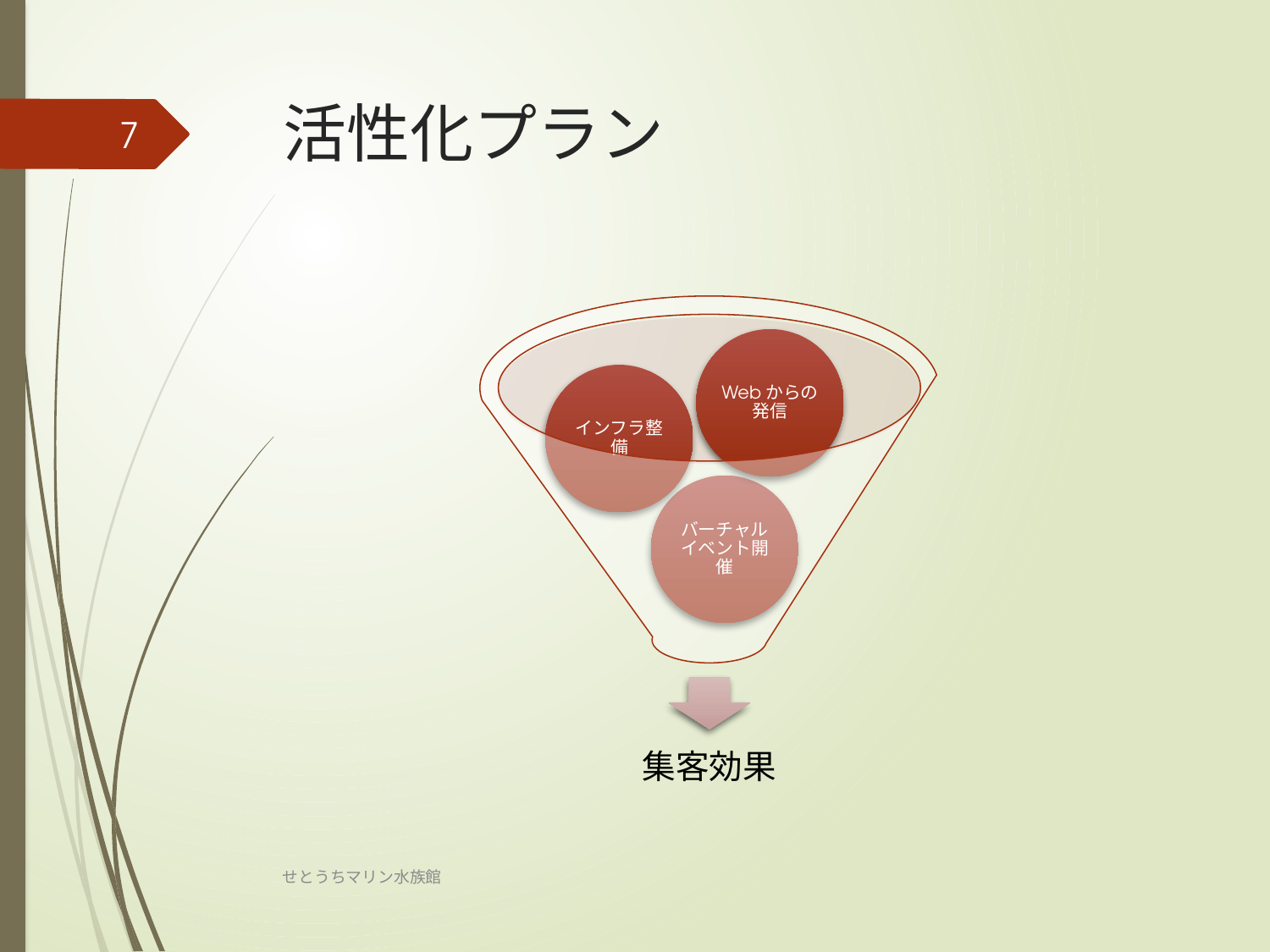

# 活性化プラン
7
集客効果
バーチャルイベント開催
インフラ整備
Webからの発信
せとうちマリン水族館